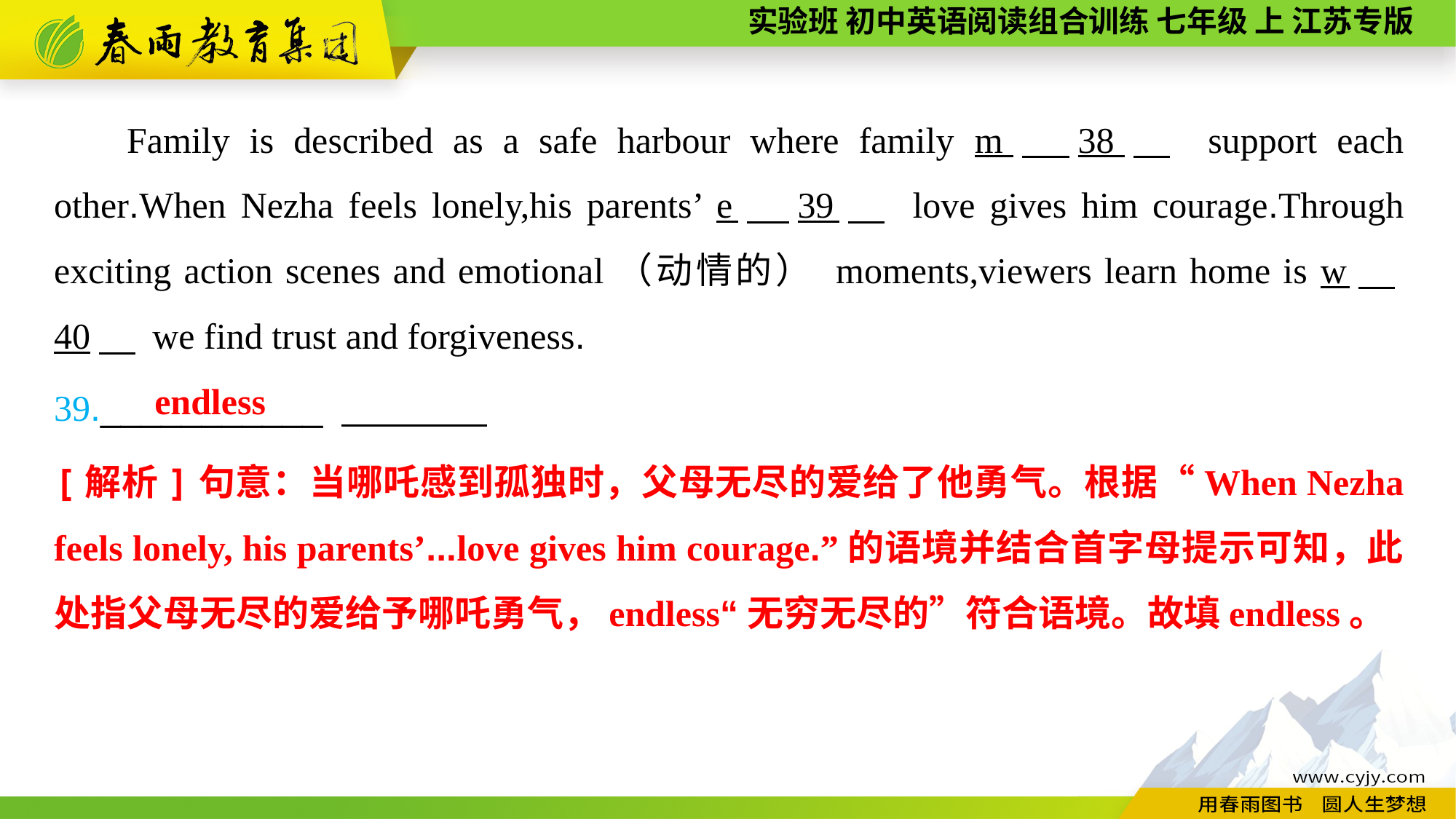

Family is described as a safe harbour where family m　38　 support each other.When Nezha feels lonely,his parents’ e　39　 love gives him courage.Through exciting action scenes and emotional（动情的） moments,viewers learn home is w　40　 we find trust and forgiveness.
39.___________
endless
[解析]句意：当哪吒感到孤独时，父母无尽的爱给了他勇气。根据“When Nezha feels lonely, his parents’...love gives him courage.”的语境并结合首字母提示可知，此处指父母无尽的爱给予哪吒勇气，endless“无穷无尽的”符合语境。故填endless。